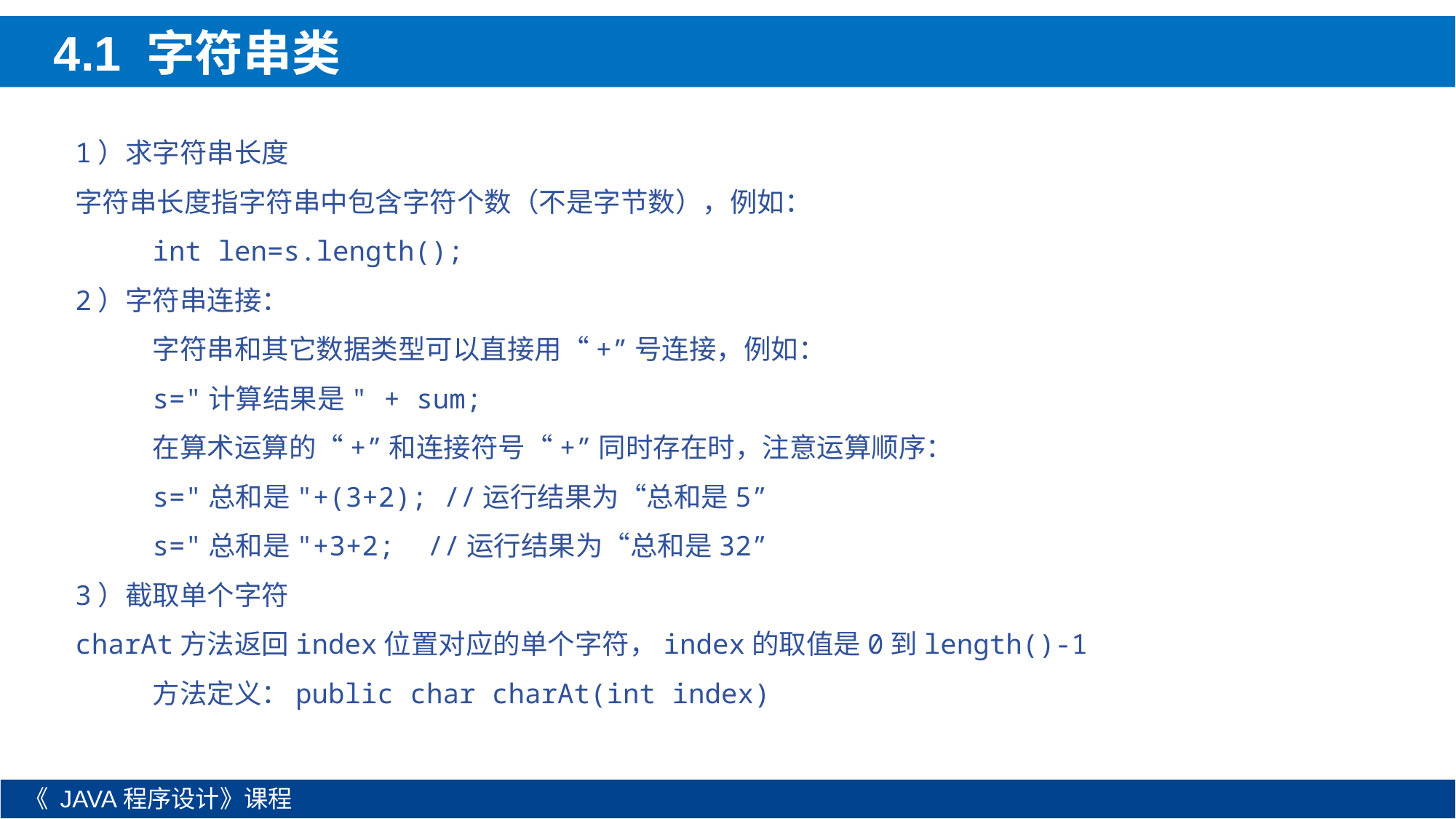

1）求字符串长度
字符串长度指字符串中包含字符个数（不是字节数），例如：
	int len=s.length();
2）字符串连接：
	字符串和其它数据类型可以直接用“+”号连接，例如：
	s="计算结果是" + sum;
	在算术运算的“+”和连接符号“+”同时存在时，注意运算顺序：
	s="总和是"+(3+2); //运行结果为“总和是5”
	s="总和是"+3+2;  //运行结果为“总和是32”
3）截取单个字符
charAt方法返回index位置对应的单个字符，index的取值是0到length()-1
	方法定义：public char charAt(int index)

 4.1 字符串类

《 JAVA程序设计》课程